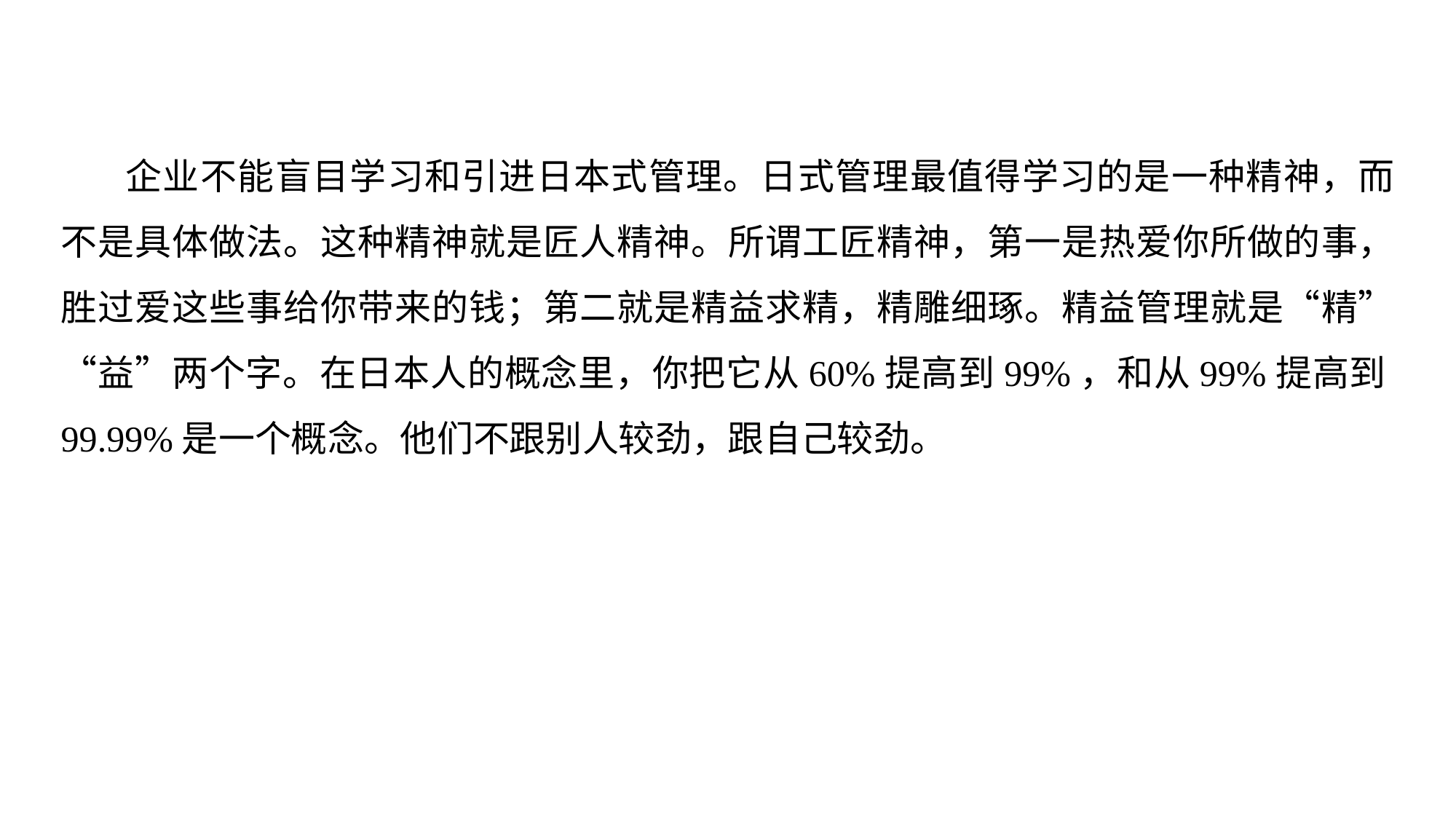

企业不能盲目学习和引进日本式管理。日式管理最值得学习的是一种精神，而不是具体做法。这种精神就是匠人精神。所谓工匠精神，第一是热爱你所做的事，胜过爱这些事给你带来的钱；第二就是精益求精，精雕细琢。精益管理就是“精”“益”两个字。在日本人的概念里，你把它从60%提高到99%，和从99%提高到99.99%是一个概念。他们不跟别人较劲，跟自己较劲。